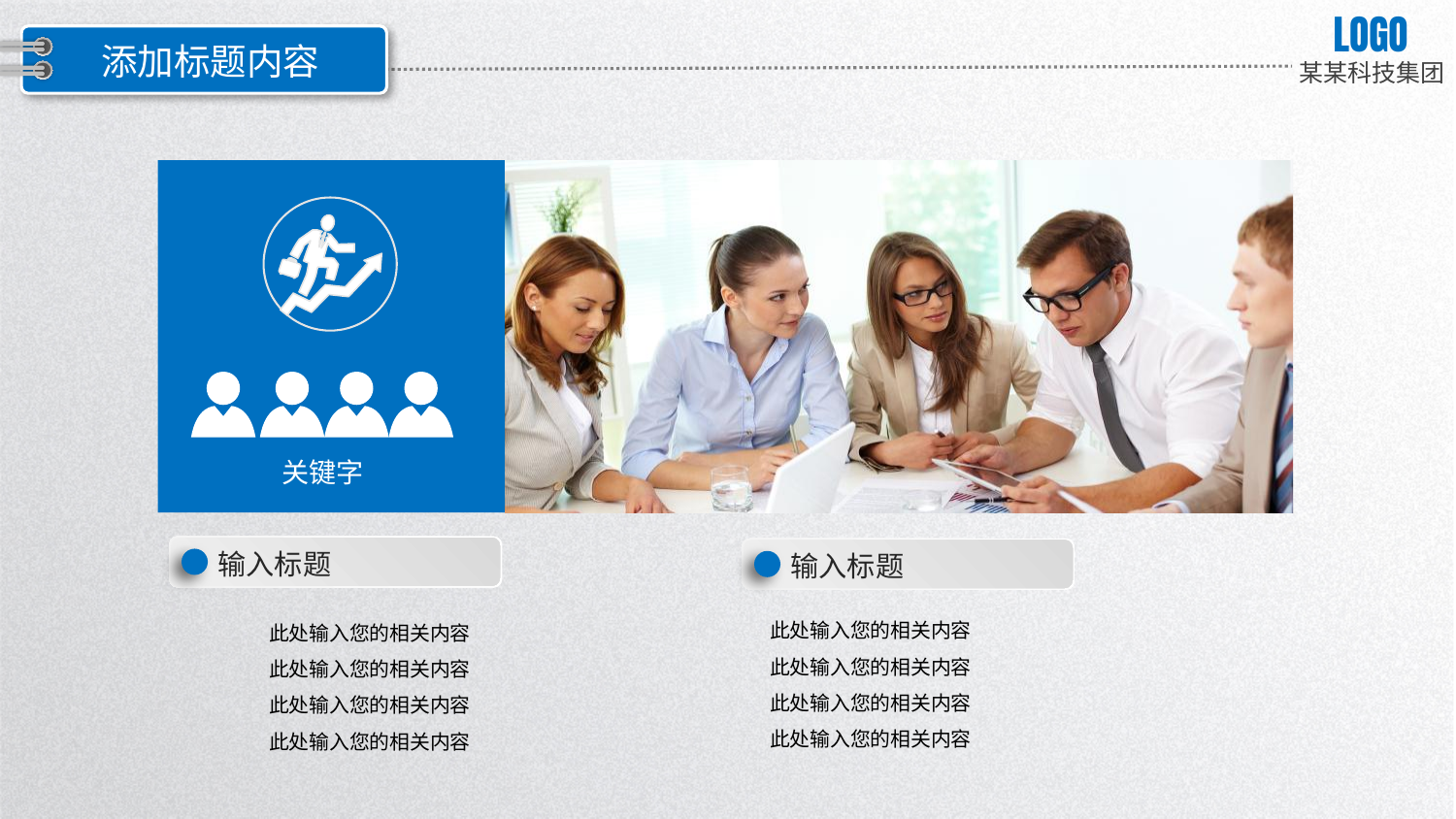

LOGO
某某科技集团

添加标题内容

关键字

输入标题

输入标题
此处输入您的相关内容
此处输入您的相关内容
此处输入您的相关内容
此处输入您的相关内容
此处输入您的相关内容
此处输入您的相关内容
此处输入您的相关内容
此处输入您的相关内容